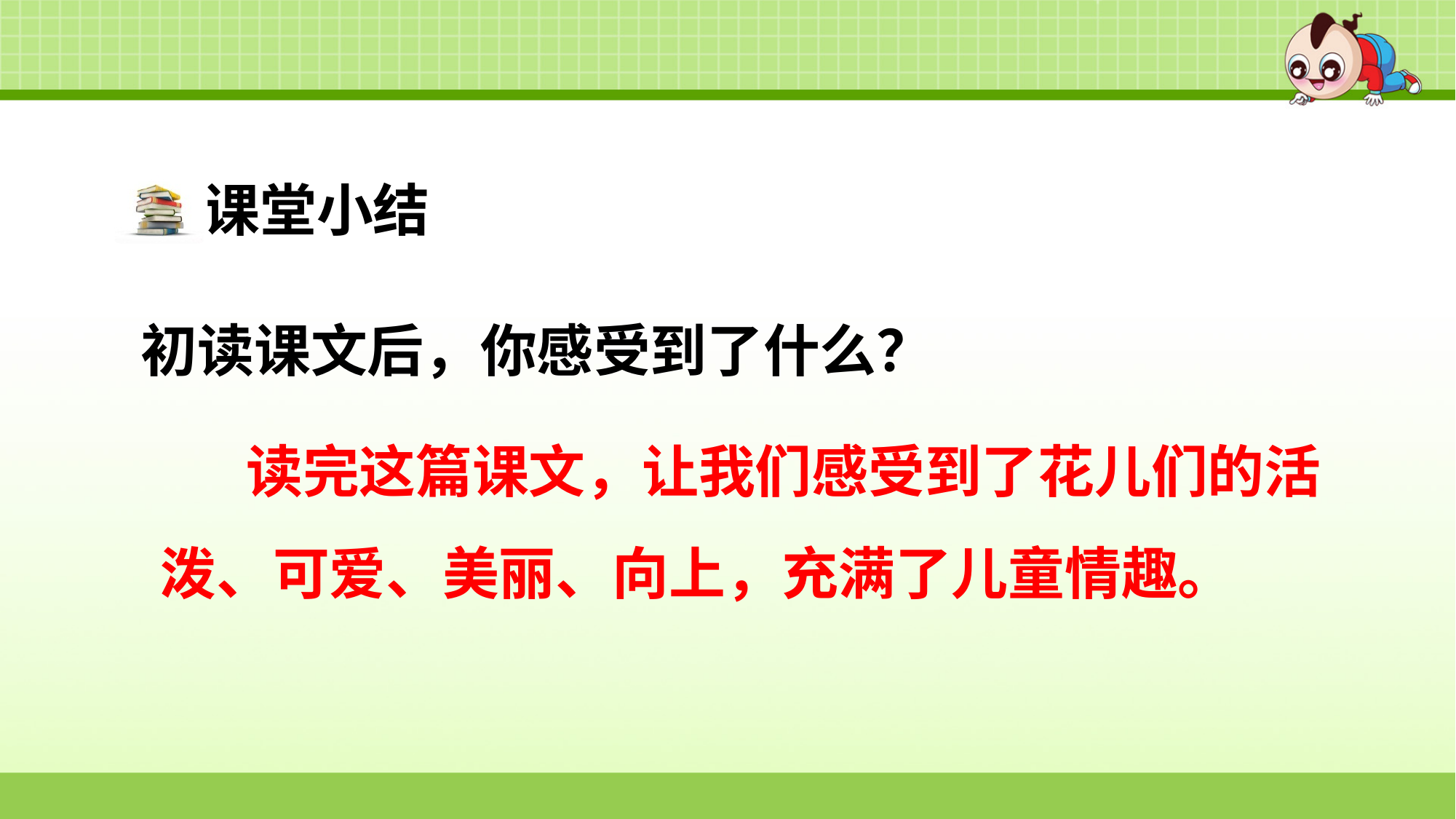

课堂小结

初读课文后，你感受到了什么？
读完这篇课文，让我们感受到了花儿们的活泼、可爱、美丽、向上，充满了儿童情趣。